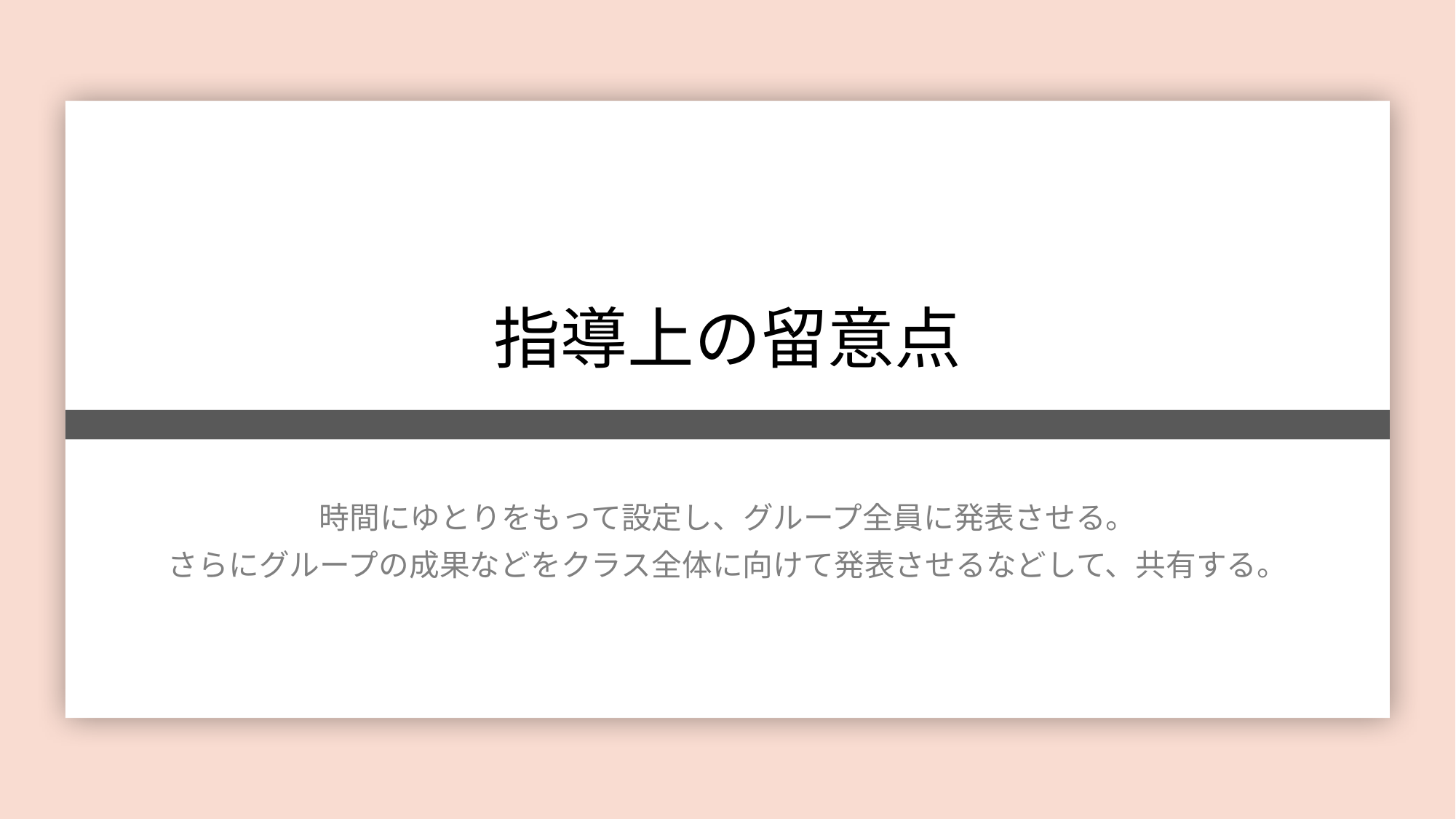

時間にゆとりをもって設定し、グループ全員に発表させる。
さらにグループの成果などをクラス全体に向けて発表させるなどして、共有する。
指導上の留意点